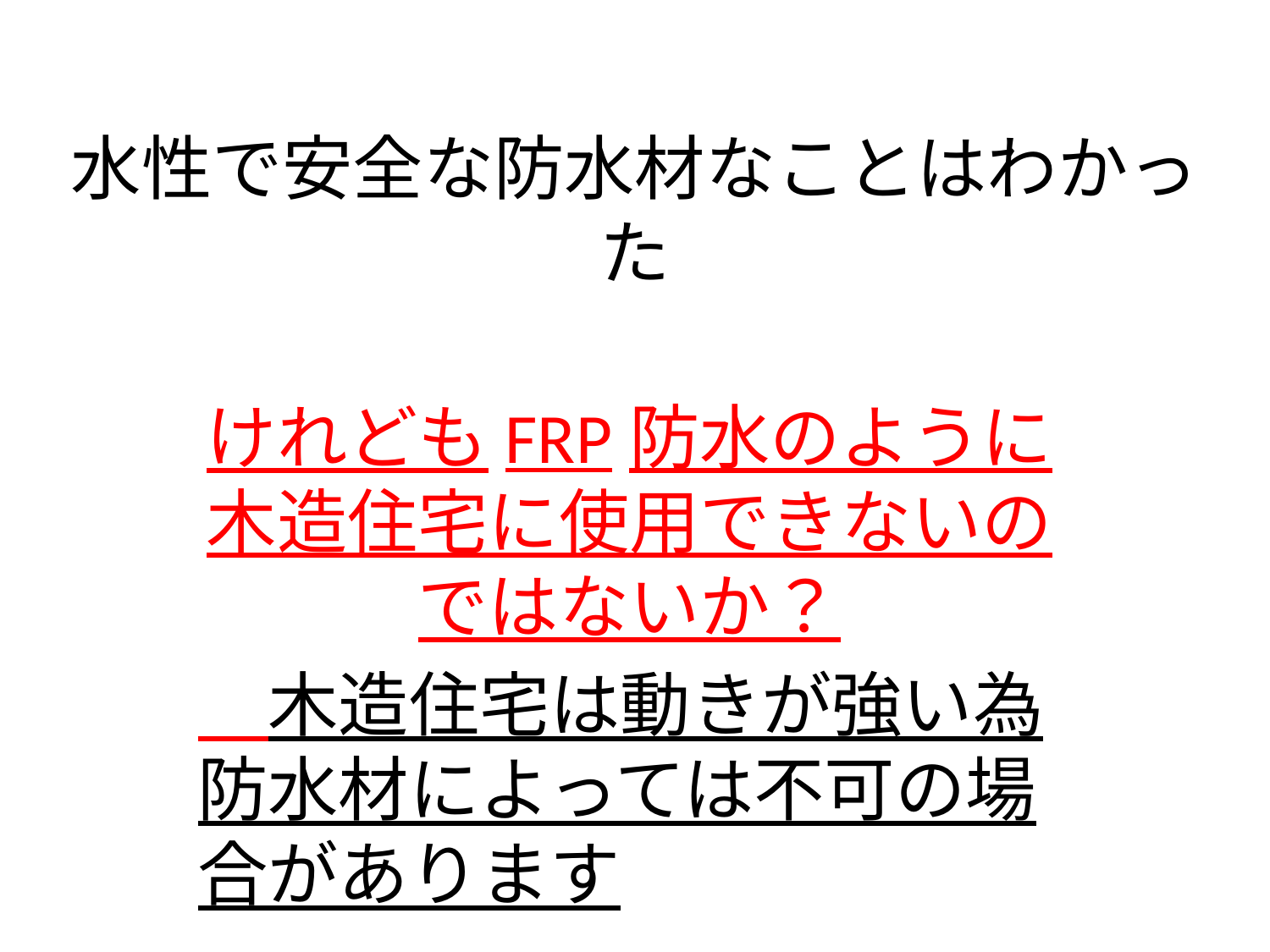

# 水性で安全な防水材なことはわかった
けれどもFRP防水のように木造住宅に使用できないのではないか？
　木造住宅は動きが強い為防水材によっては不可の場合があります